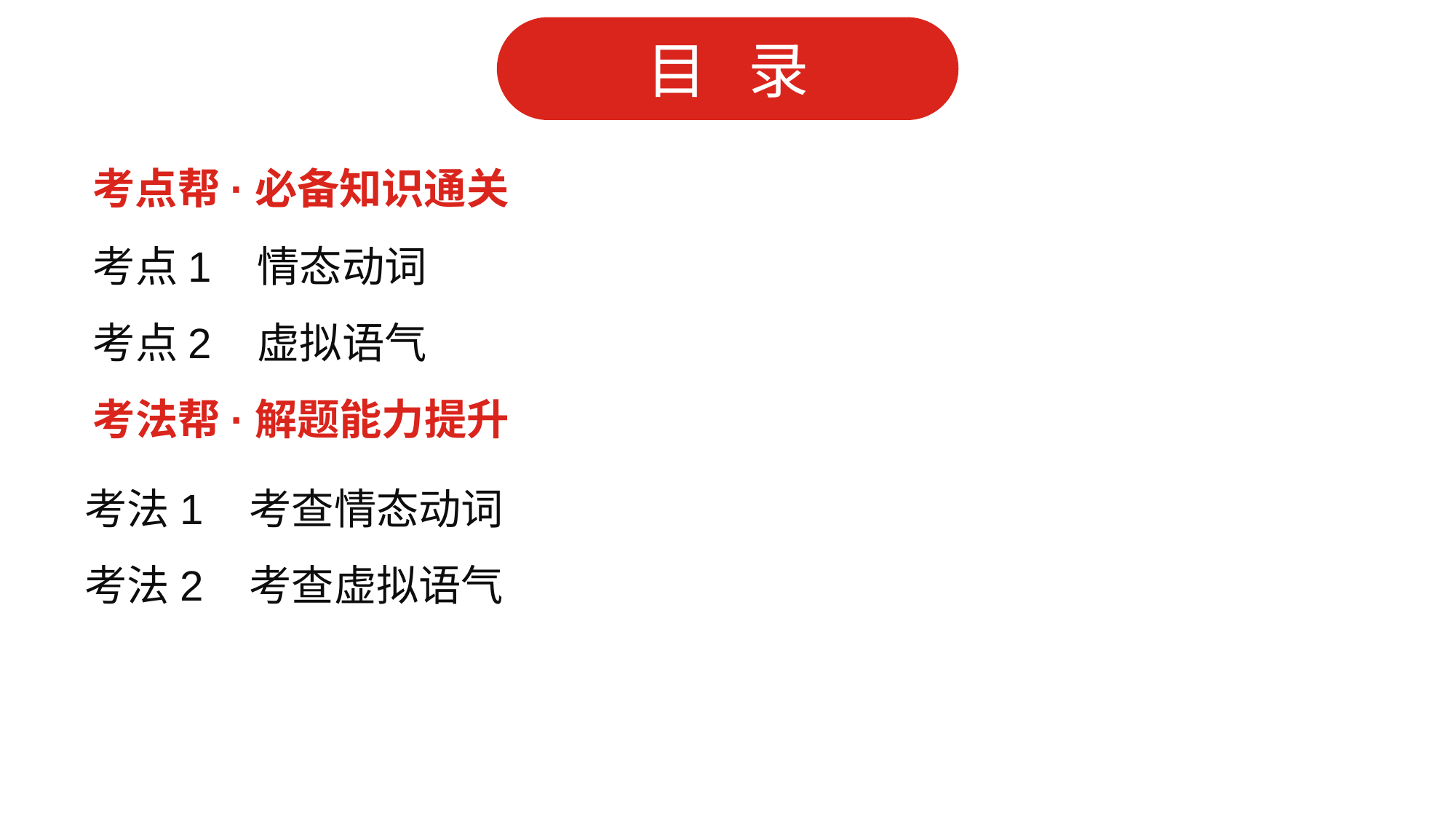

考点帮·必备知识通关
考点1   情态动词
考点2   虚拟语气
考法帮·解题能力提升
考法1   考查情态动词
考法2   考查虚拟语气